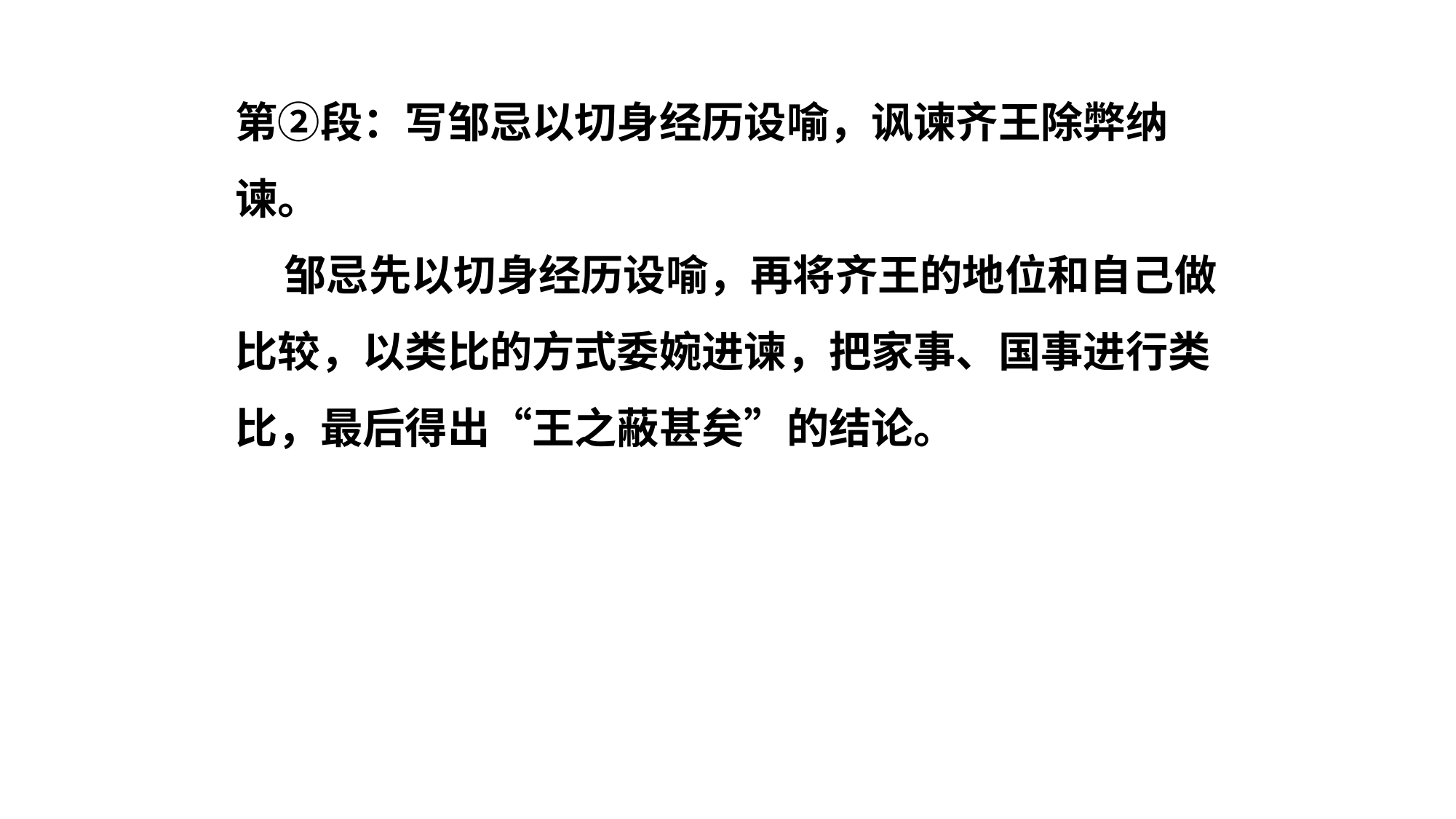

第②段：写邹忌以切身经历设喻，讽谏齐王除弊纳谏。
    邹忌先以切身经历设喻，再将齐王的地位和自己做比较，以类比的方式委婉进谏，把家事、国事进行类比，最后得出“王之蔽甚矣”的结论。